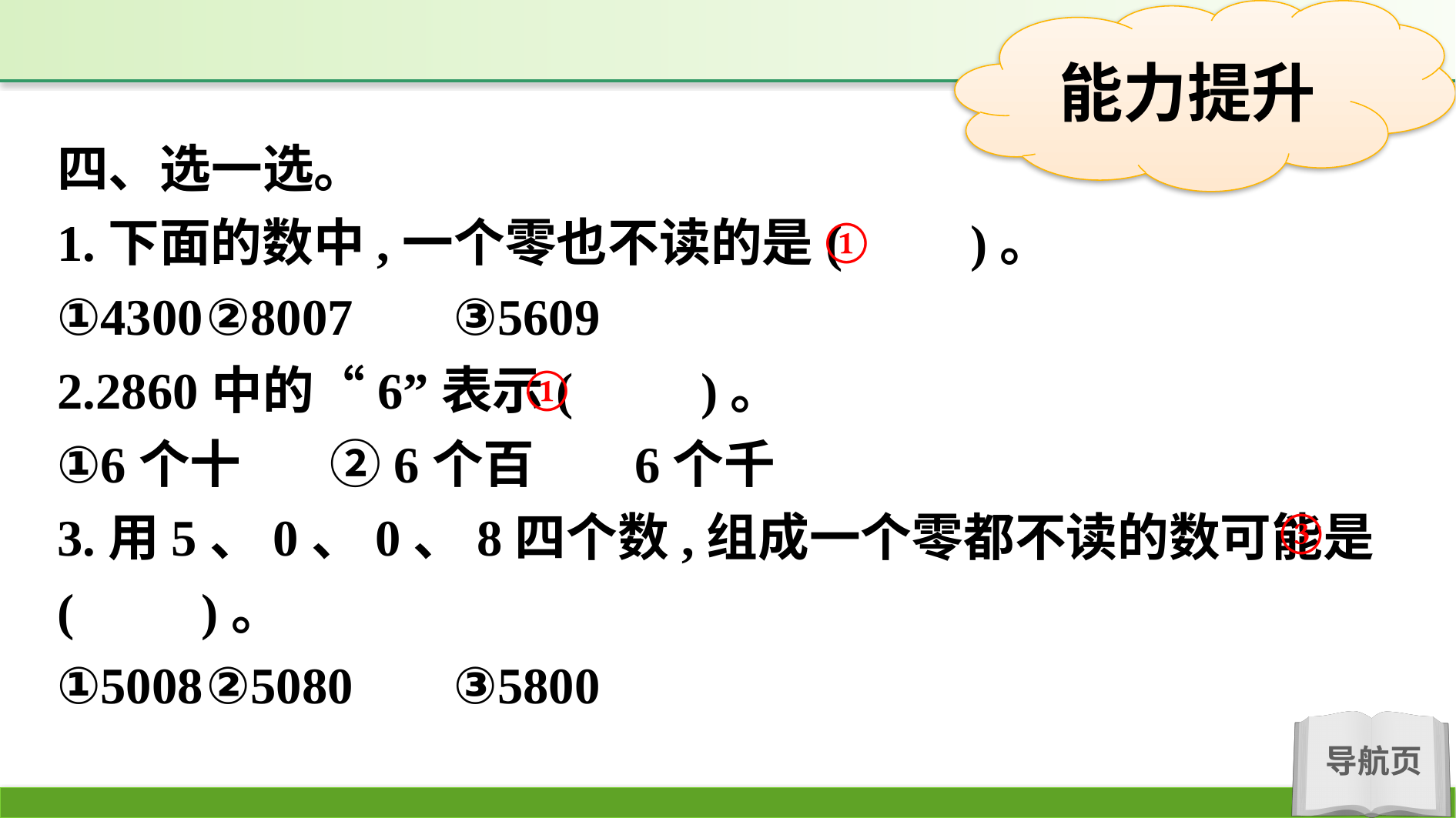

四、选一选。
1.下面的数中,一个零也不读的是(　　)。
①4300	②8007	③5609
2.2860中的“6”表示(　　)。
①6个十	②6个百		6个千
3.用5、0、0、8四个数,组成一个零都不读的数可能是(　　)。
①5008	②5080	③5800
①
①
③